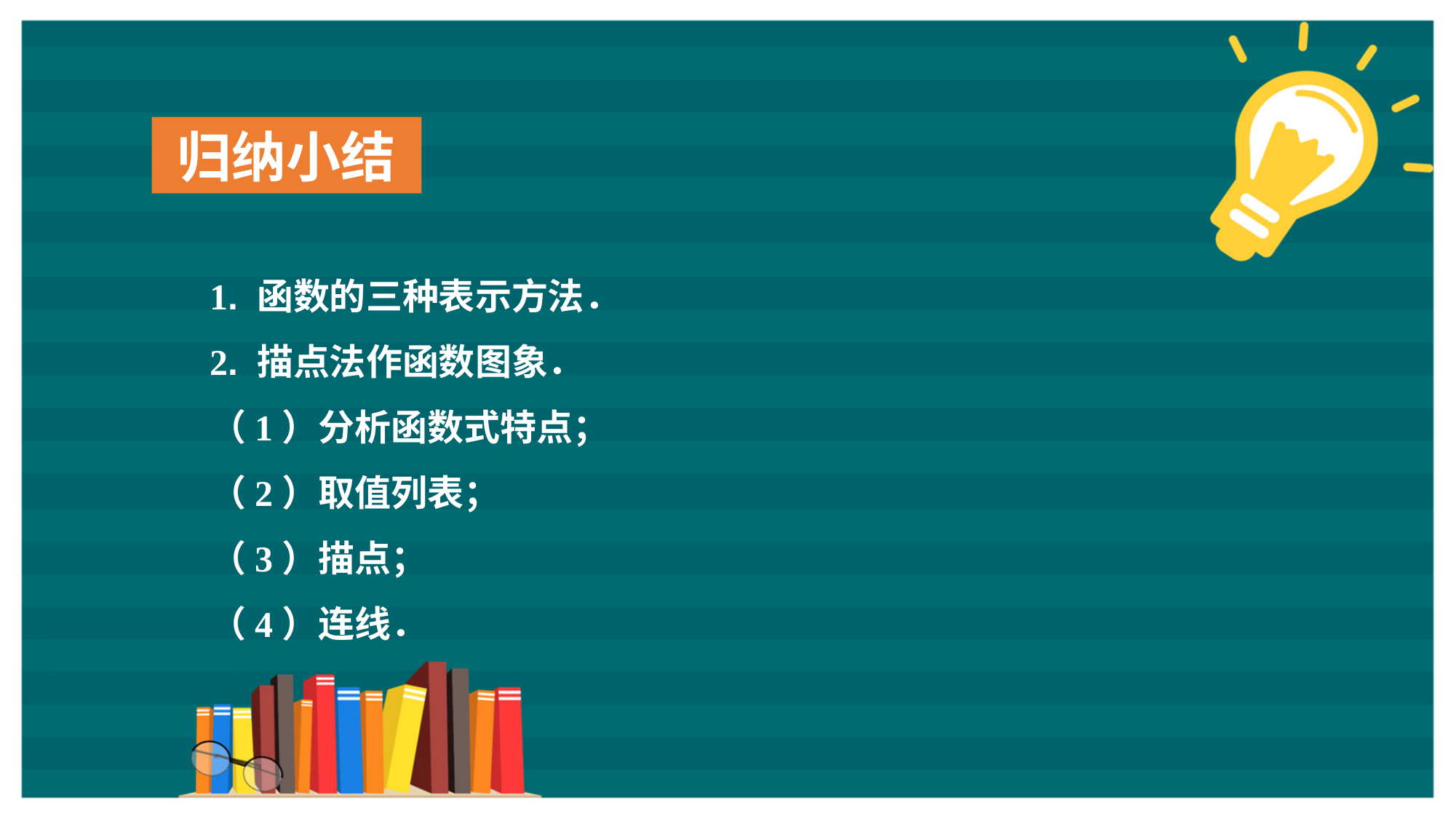

归纳小结
1. 函数的三种表示方法．
2. 描点法作函数图象．
（1）分析函数式特点；
（2）取值列表；
（3）描点；
（4）连线．